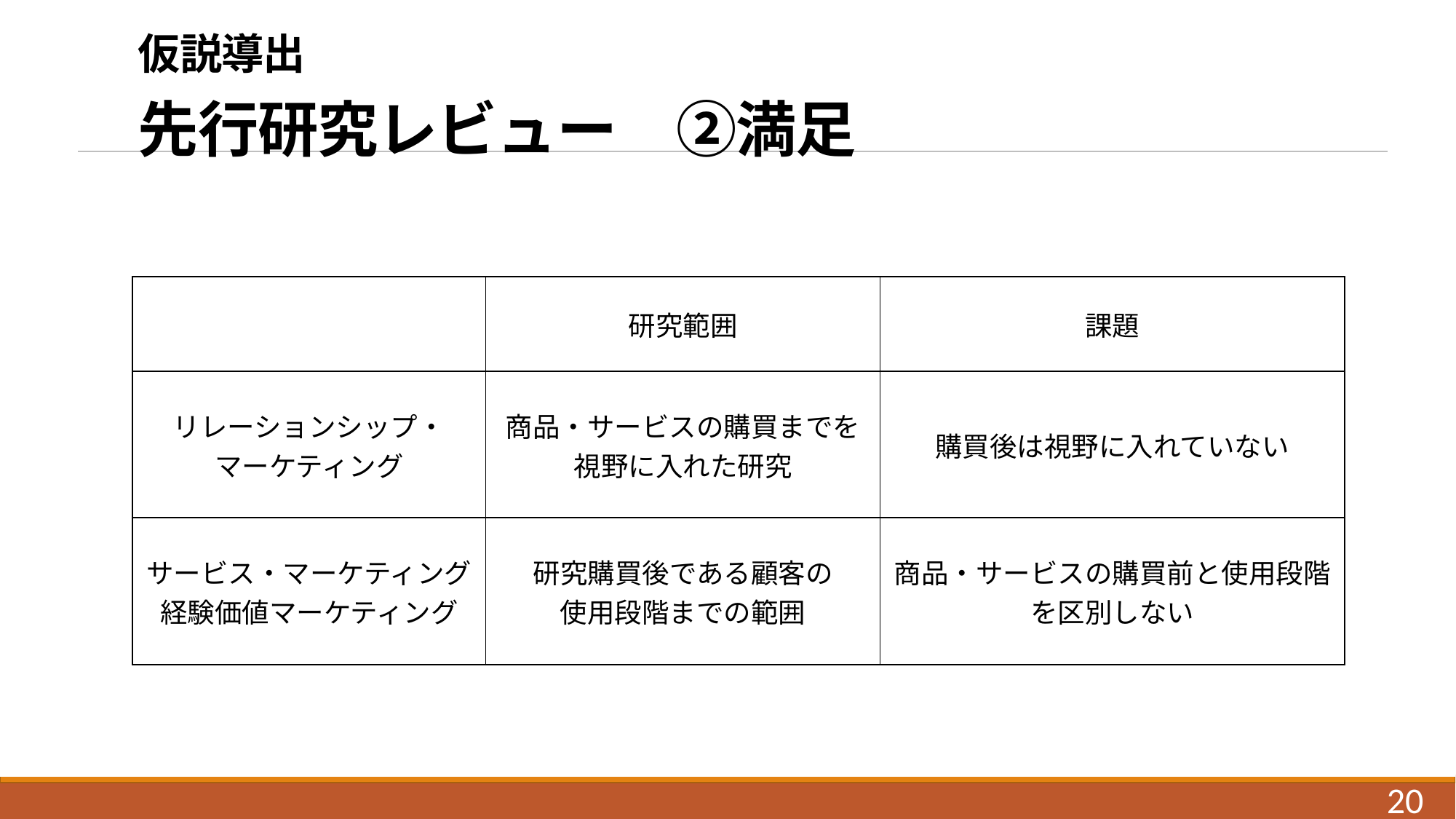

# 仮説導出 　 先行研究レビュー　②満足
|  | 研究範囲 | 課題 |
| --- | --- | --- |
| リレーションシップ・ マーケティング | 商品・サービスの購買までを 視野に入れた研究 | 購買後は視野に入れていない |
| サービス・マーケティング 経験価値マーケティング | 研究購買後である顧客の 使用段階までの範囲 | 商品・サービスの購買前と使用段階を区別しない |
20